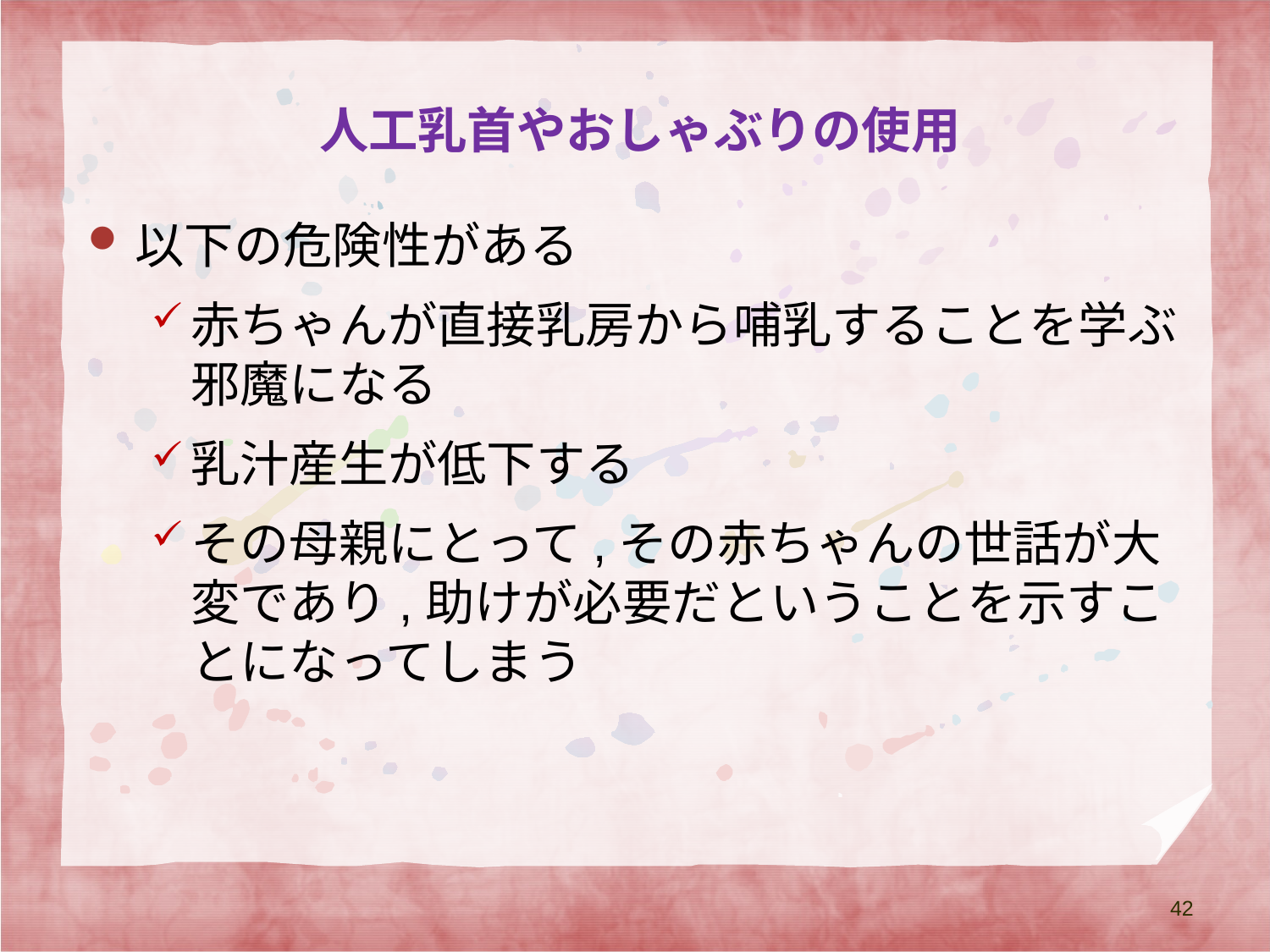

# 人工乳首やおしゃぶりの使用
以下の危険性がある
赤ちゃんが直接乳房から哺乳することを学ぶ邪魔になる
乳汁産生が低下する
その母親にとって,その赤ちゃんの世話が大変であり,助けが必要だということを示すことになってしまう
42